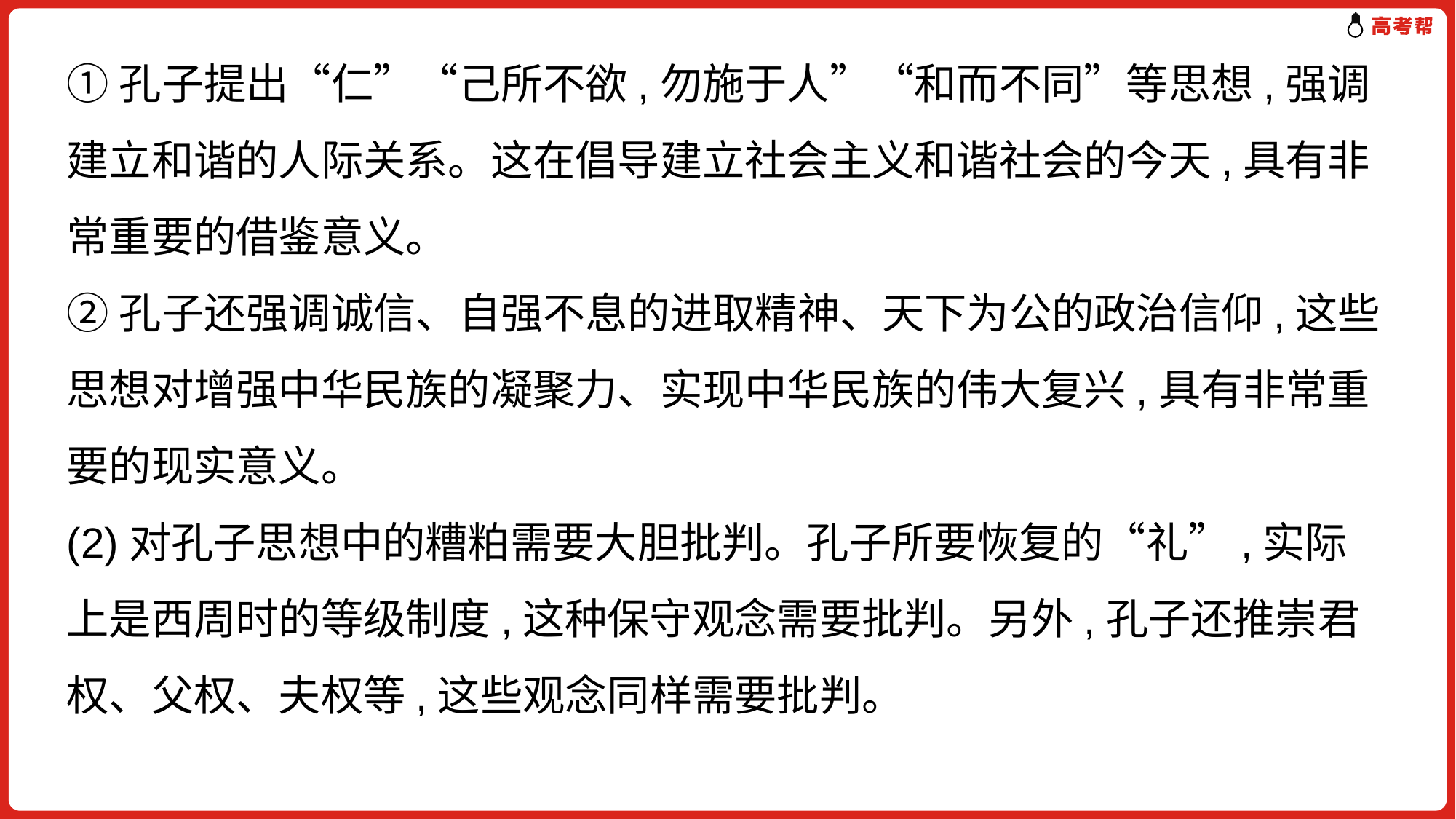

①孔子提出“仁”“己所不欲,勿施于人”“和而不同”等思想,强调建立和谐的人际关系。这在倡导建立社会主义和谐社会的今天,具有非常重要的借鉴意义。
②孔子还强调诚信、自强不息的进取精神、天下为公的政治信仰,这些思想对增强中华民族的凝聚力、实现中华民族的伟大复兴,具有非常重要的现实意义。
(2)对孔子思想中的糟粕需要大胆批判。孔子所要恢复的“礼”,实际上是西周时的等级制度,这种保守观念需要批判。另外,孔子还推崇君权、父权、夫权等,这些观念同样需要批判。